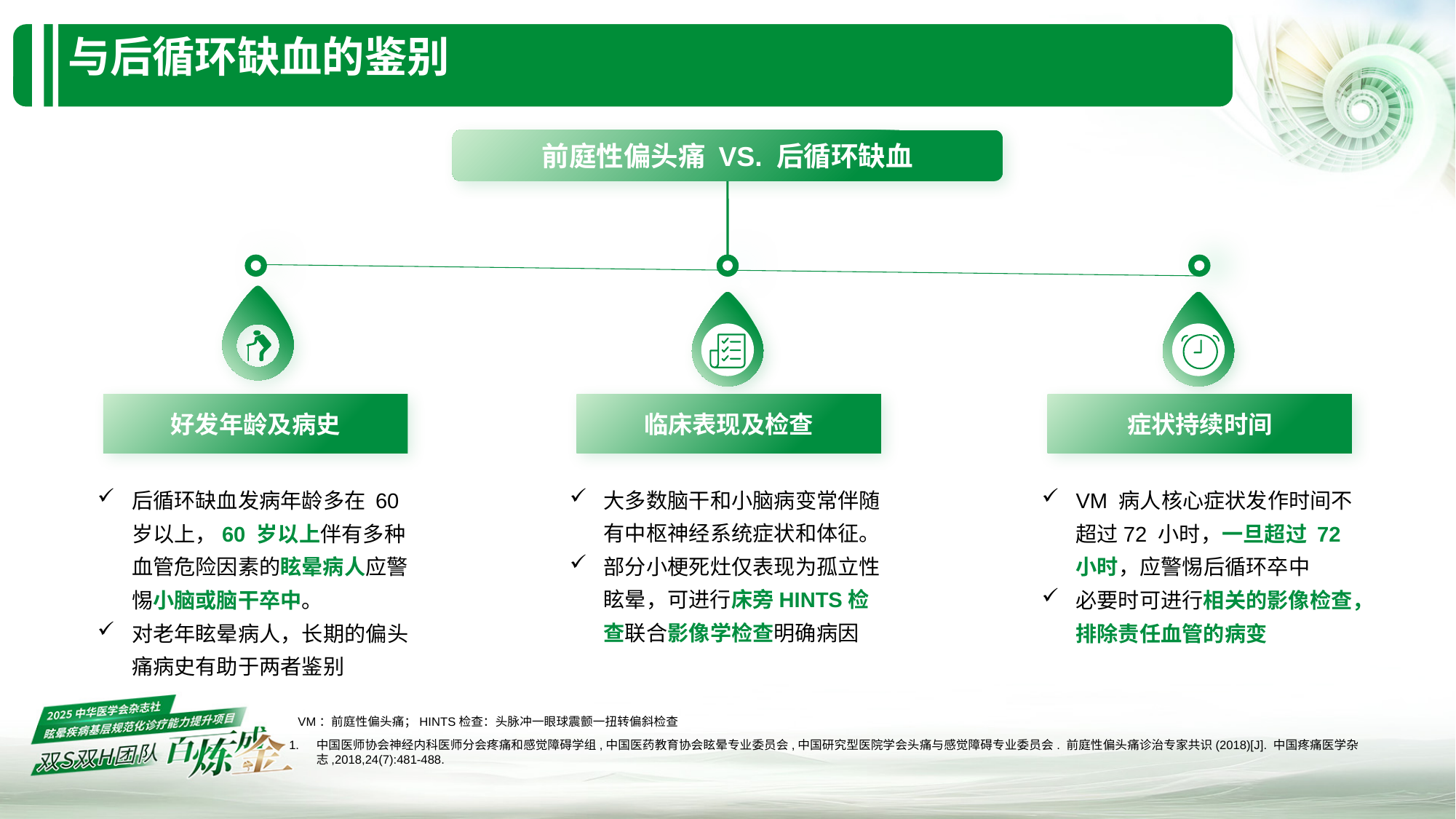

# 与后循环缺血的鉴别​

前庭性偏头痛 VS. 后循环缺血

好发年龄及病史
临床表现及检查
症状持续时间
后循环缺血发病年龄多在 60 岁以上，60 岁以上伴有多种血管危险因素的眩晕病人应警惕小脑或脑干卒中。
对老年眩晕病人，长期的偏头痛病史有助于两者鉴别

大多数脑干和小脑病变常伴随有中枢神经系统症状和体征。
部分小梗死灶仅表现为孤立性眩晕，可进行床旁HINTS检查联合影像学检查明确病因
VM 病人核心症状发作时间不超过72 小时，一旦超过 72 小时，应警惕后循环卒中
必要时可进行相关的影像检查，排除责任血管的病变
VM：前庭性偏头痛；HINTS检查：头脉冲一眼球震颤一扭转偏斜检查
中国医师协会神经内科医师分会疼痛和感觉障碍学组,中国医药教育协会眩晕专业委员会,中国研究型医院学会头痛与感觉障碍专业委员会. 前庭性偏头痛诊治专家共识(2018)[J]. 中国疼痛医学杂志,2018,24(7):481-488.